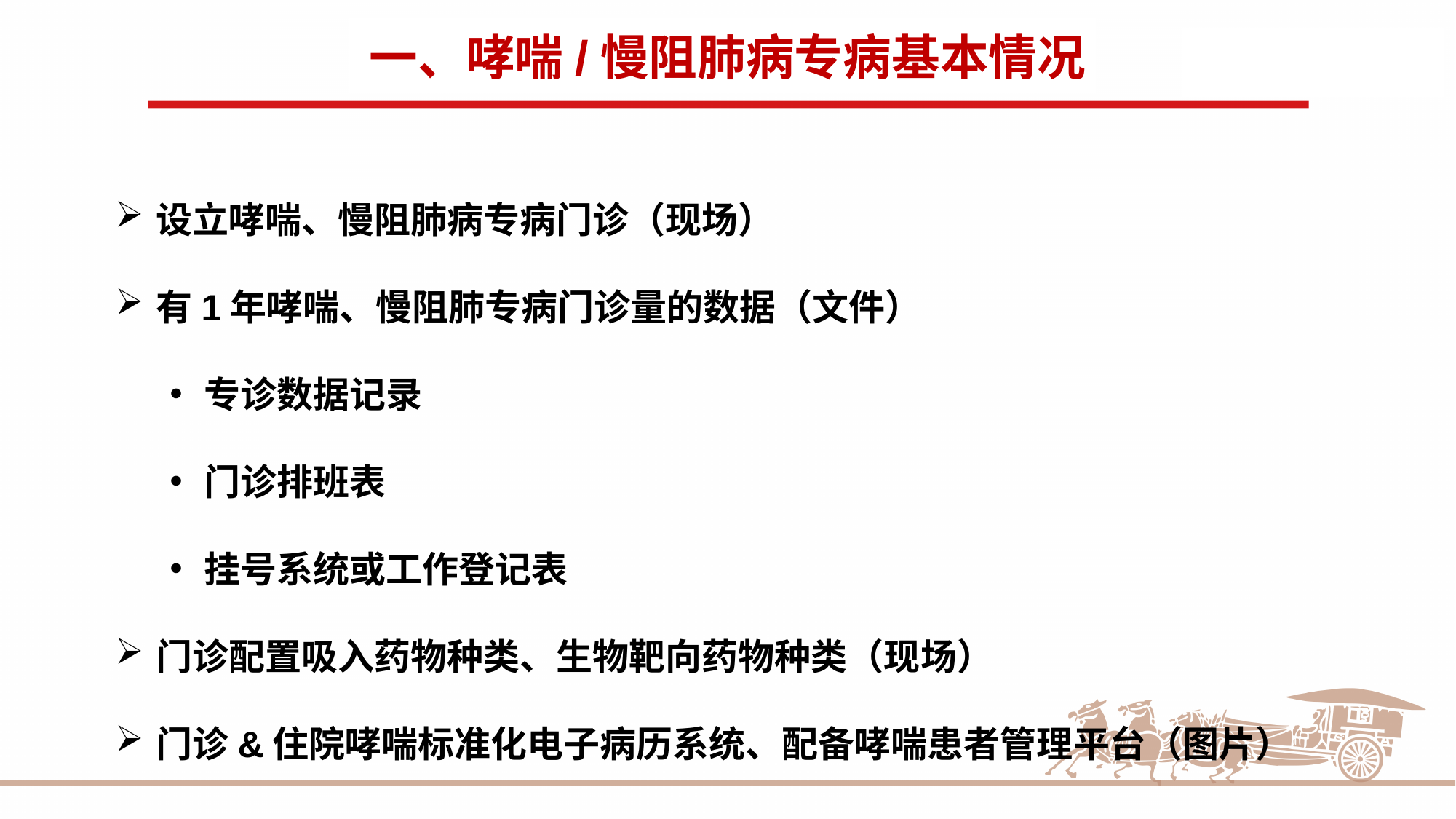

一、哮喘/慢阻肺病专病基本情况
设立哮喘、慢阻肺病专病门诊（现场）
有1年哮喘、慢阻肺专病门诊量的数据（文件）
专诊数据记录
门诊排班表
挂号系统或工作登记表
门诊配置吸入药物种类、生物靶向药物种类（现场）
门诊&住院哮喘标准化电子病历系统、配备哮喘患者管理平台（图片）